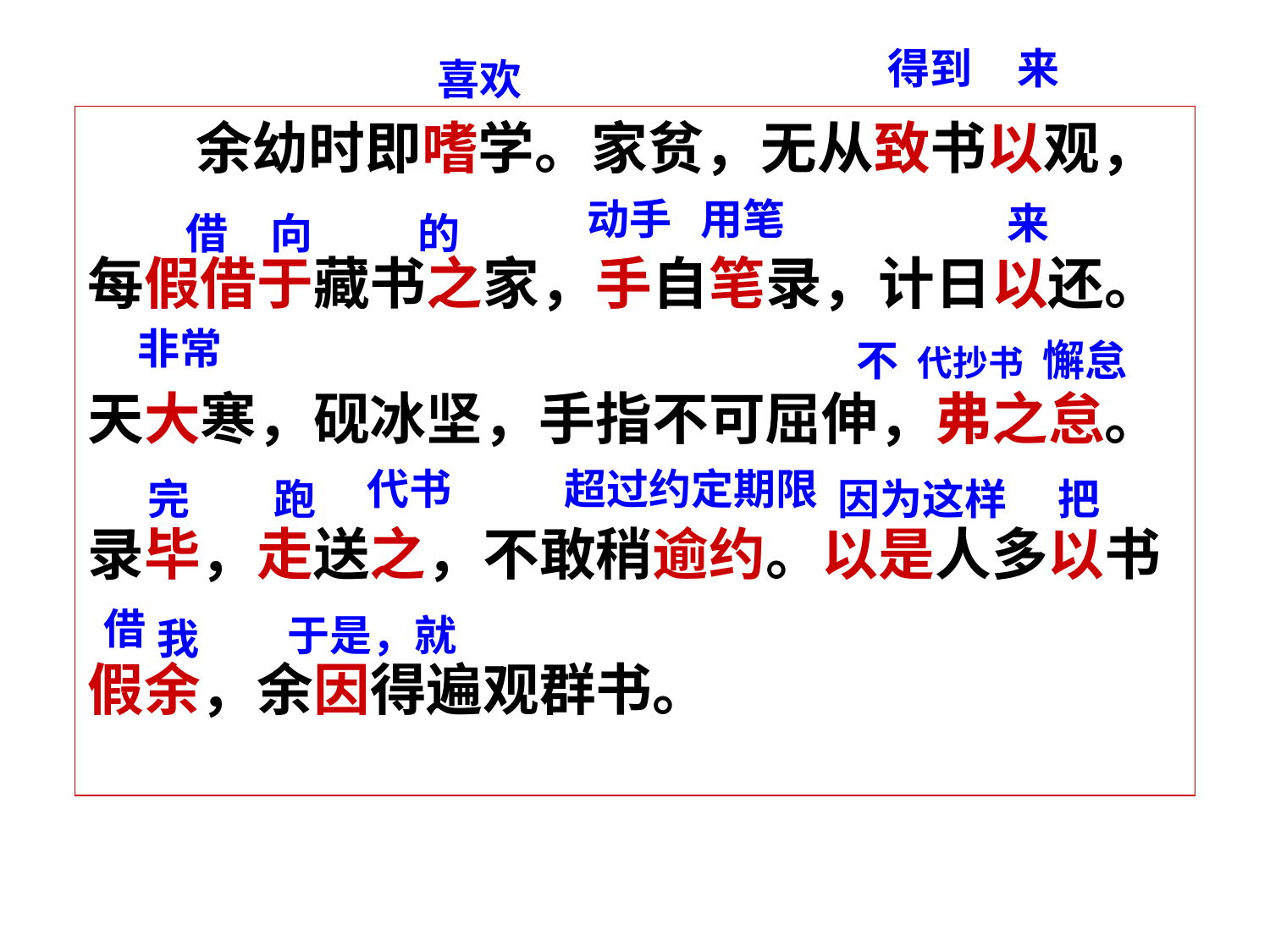

得到
来
喜欢
              余幼时即嗜学。家贫，无从致书以观，

每假借于藏书之家，手自笔录，计日以还。

天大寒，砚冰坚，手指不可屈伸，弗之怠。

录毕，走送之，不敢稍逾约。以是人多以书

假余，余因得遍观群书。

动手   用笔
来
   借
 向           的
非常
          不  代抄书  懈怠
代书
超过约定期限
完
 跑
因为这样
把
 借
于是，就
我